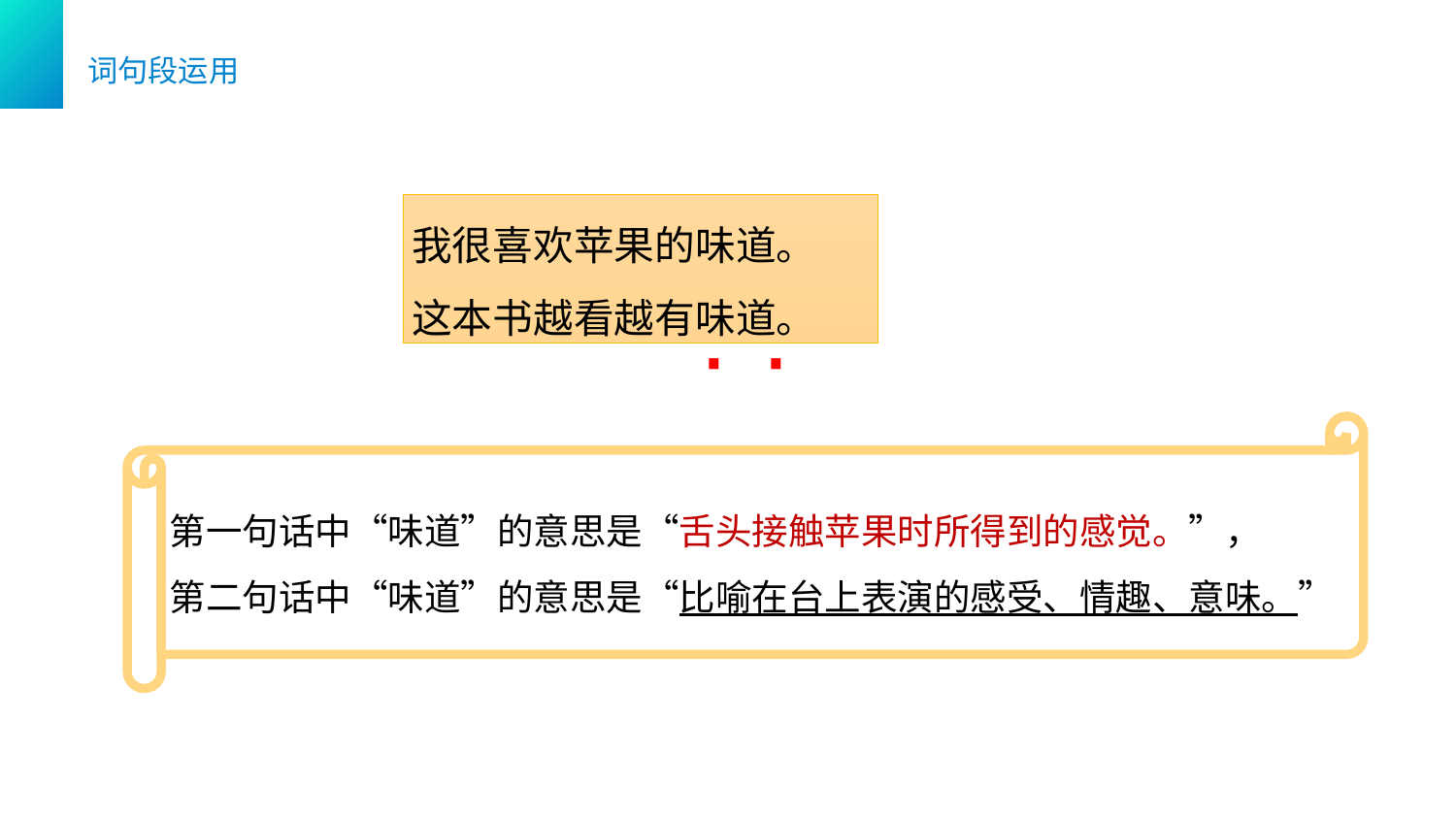

词句段运用
我很喜欢苹果的味道。
这本书越看越有味道。
· ·

第一句话中“味道”的意思是“舌头接触苹果时所得到的感觉。”，
第二句话中“味道”的意思是“比喻在台上表演的感受、情趣、意味。”